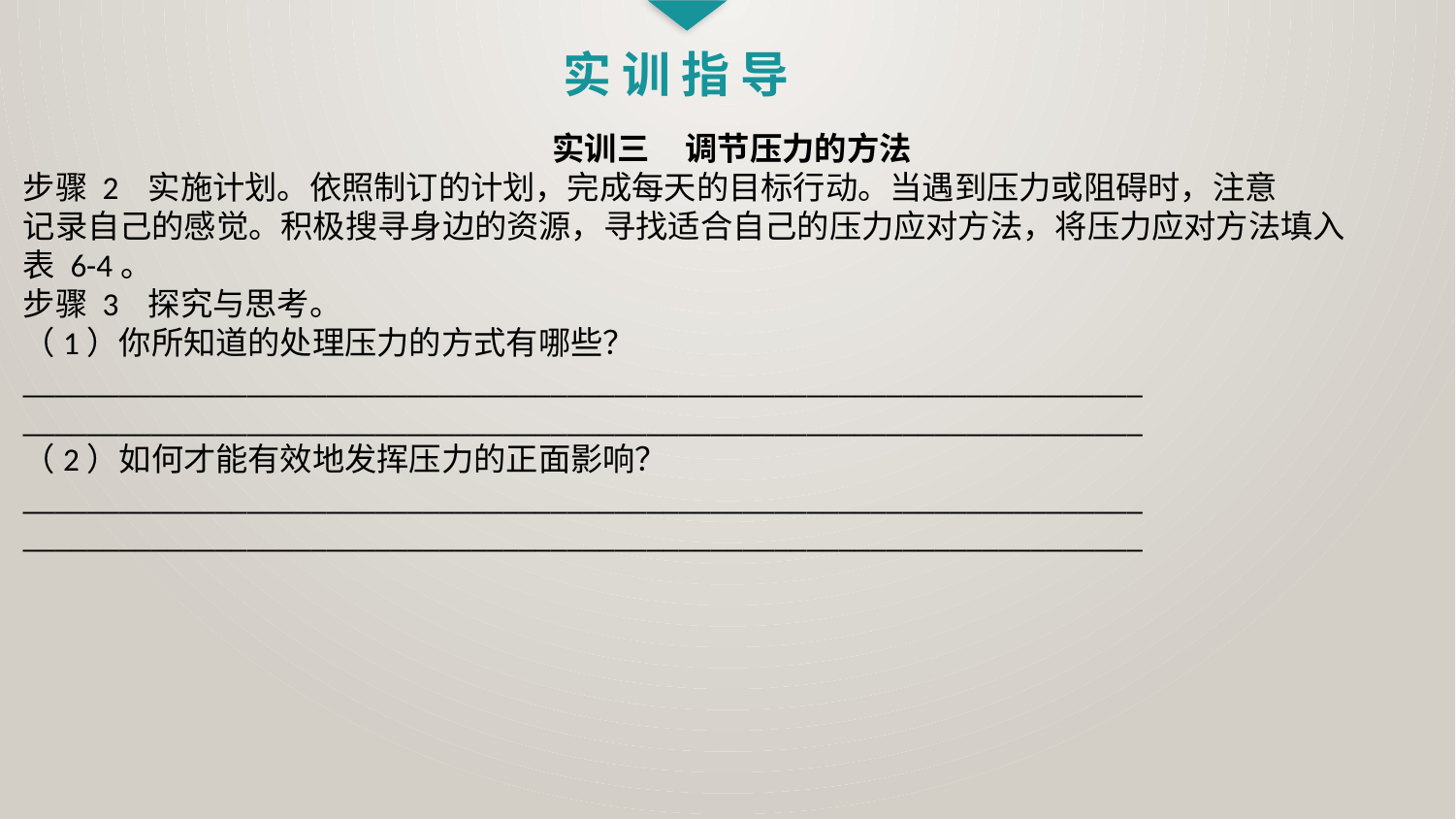

实 训 指 导
实训三     调节压力的方法
步骤 2   实施计划。依照制订的计划，完成每天的目标行动。当遇到压力或阻碍时，注意
记录自己的感觉。积极搜寻身边的资源，寻找适合自己的压力应对方法，将压力应对方法填入
表 6-4。
步骤 3   探究与思考。
（1）你所知道的处理压力的方式有哪些？
______________________________________________________________________
______________________________________________________________________
（2）如何才能有效地发挥压力的正面影响？
______________________________________________________________________
______________________________________________________________________

84